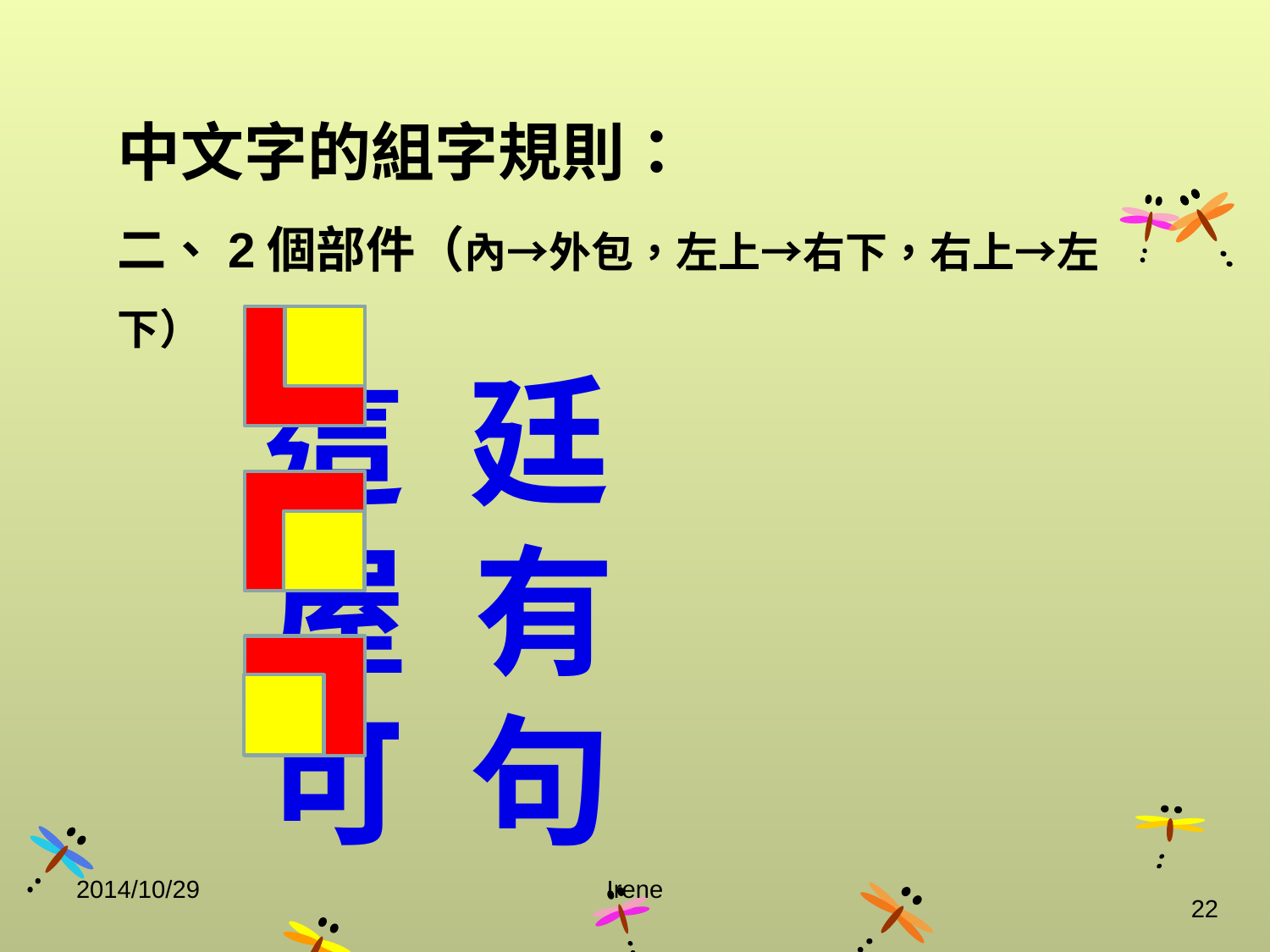

中文字的組字規則：
二、2個部件（內→外包，左上→右下，右上→左下）
            這  廷
     屋  有
     可  句

2014/10/29
Irene